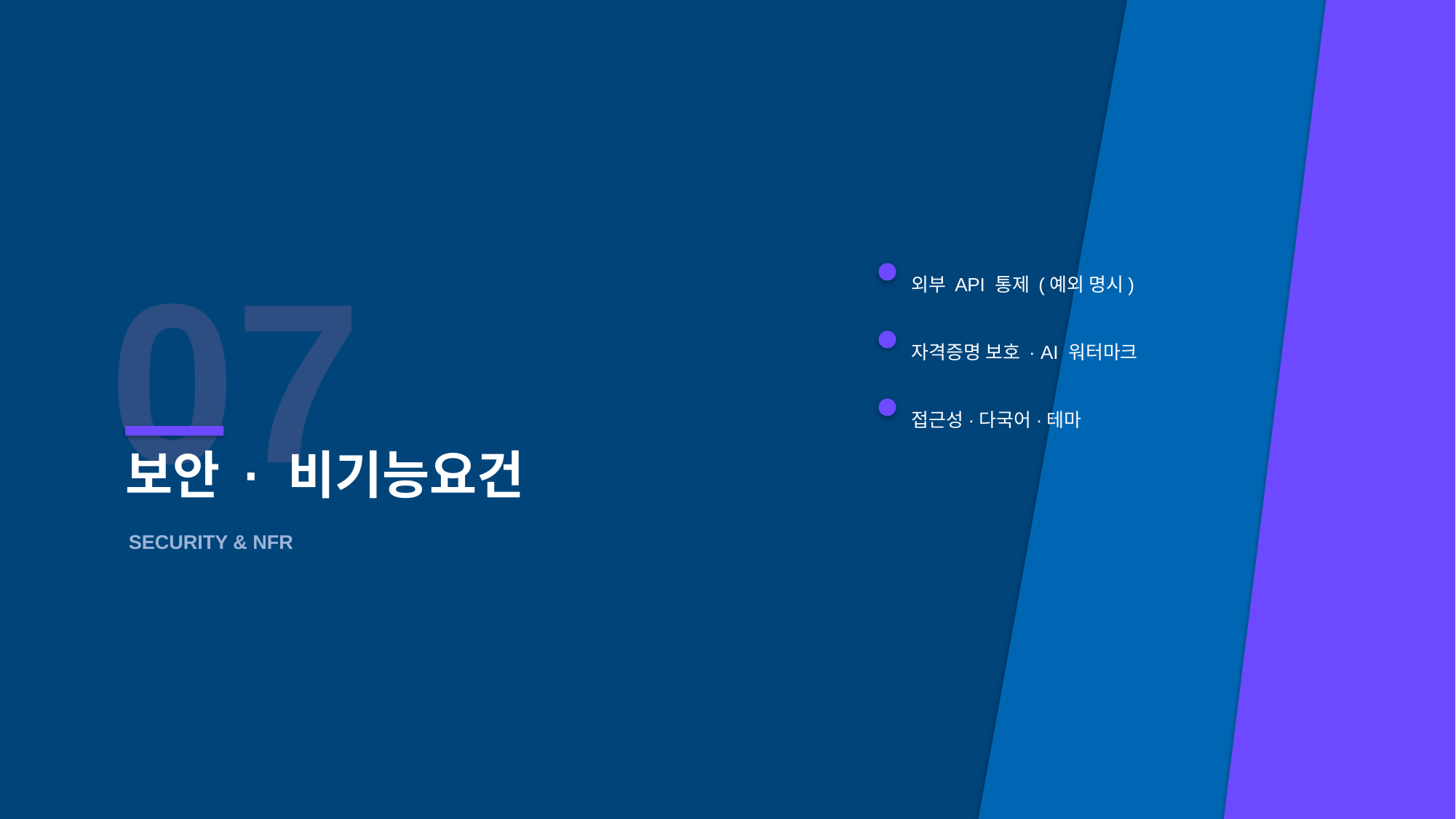

07
외부 API 통제 (예외 명시)

자격증명 보호 · AI 워터마크

접근성·다국어·테마

보안 · 비기능요건
SECURITY & NFR